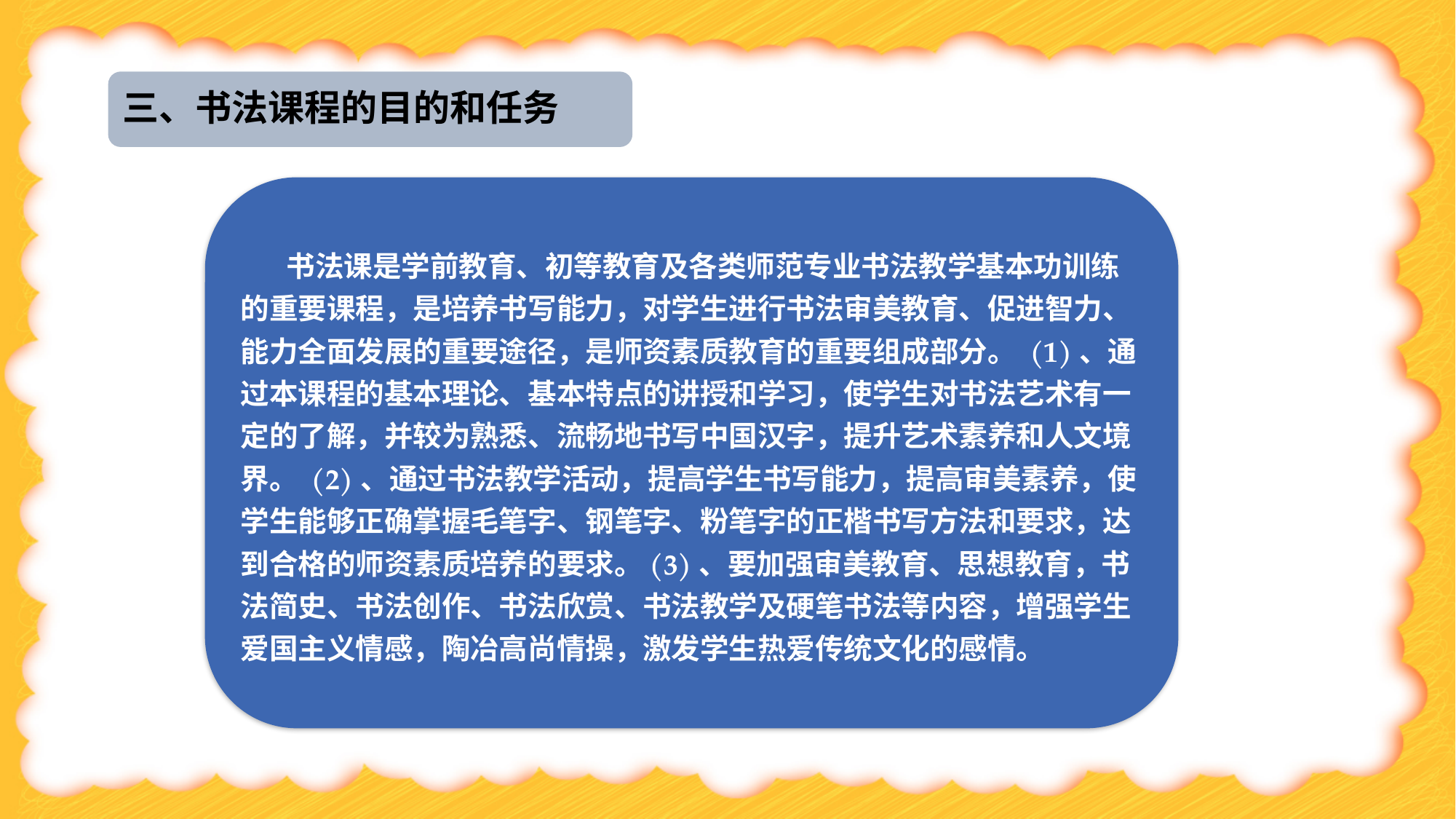

三、书法课程的目的和任务
      书法课是学前教育、初等教育及各类师范专业书法教学基本功训练的重要课程，是培养书写能力，对学生进行书法审美教育、促进智力、能力全面发展的重要途径，是师资素质教育的重要组成部分。 (1)、通过本课程的基本理论、基本特点的讲授和学习，使学生对书法艺术有一定的了解，并较为熟悉、流畅地书写中国汉字，提升艺术素养和人文境界。 (2)、通过书法教学活动，提高学生书写能力，提高审美素养，使学生能够正确掌握毛笔字、钢笔字、粉笔字的正楷书写方法和要求，达到合格的师资素质培养的要求。(3)、要加强审美教育、思想教育，书法简史、书法创作、书法欣赏、书法教学及硬笔书法等内容，增强学生爱国主义情感，陶冶高尚情操，激发学生热爱传统文化的感情。